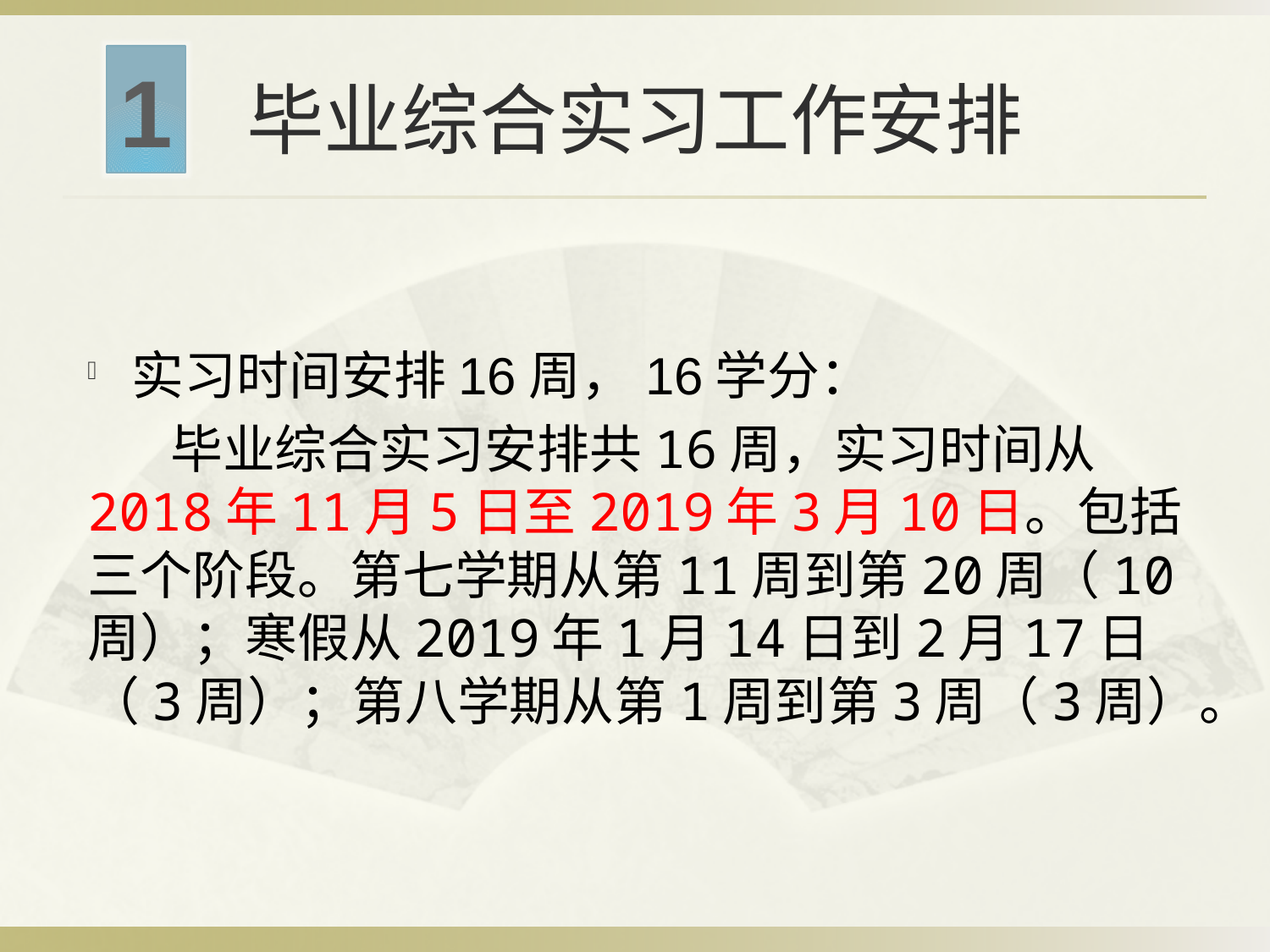

# 毕业综合实习工作安排
1
实习时间安排16周，16学分：
      毕业综合实习安排共16周，实习时间从2018年11月5日至2019年3月10日。包括三个阶段。第七学期从第11周到第20周（10周）；寒假从2019年1月14日到2月17日（3周）；第八学期从第1周到第3周（3周）。